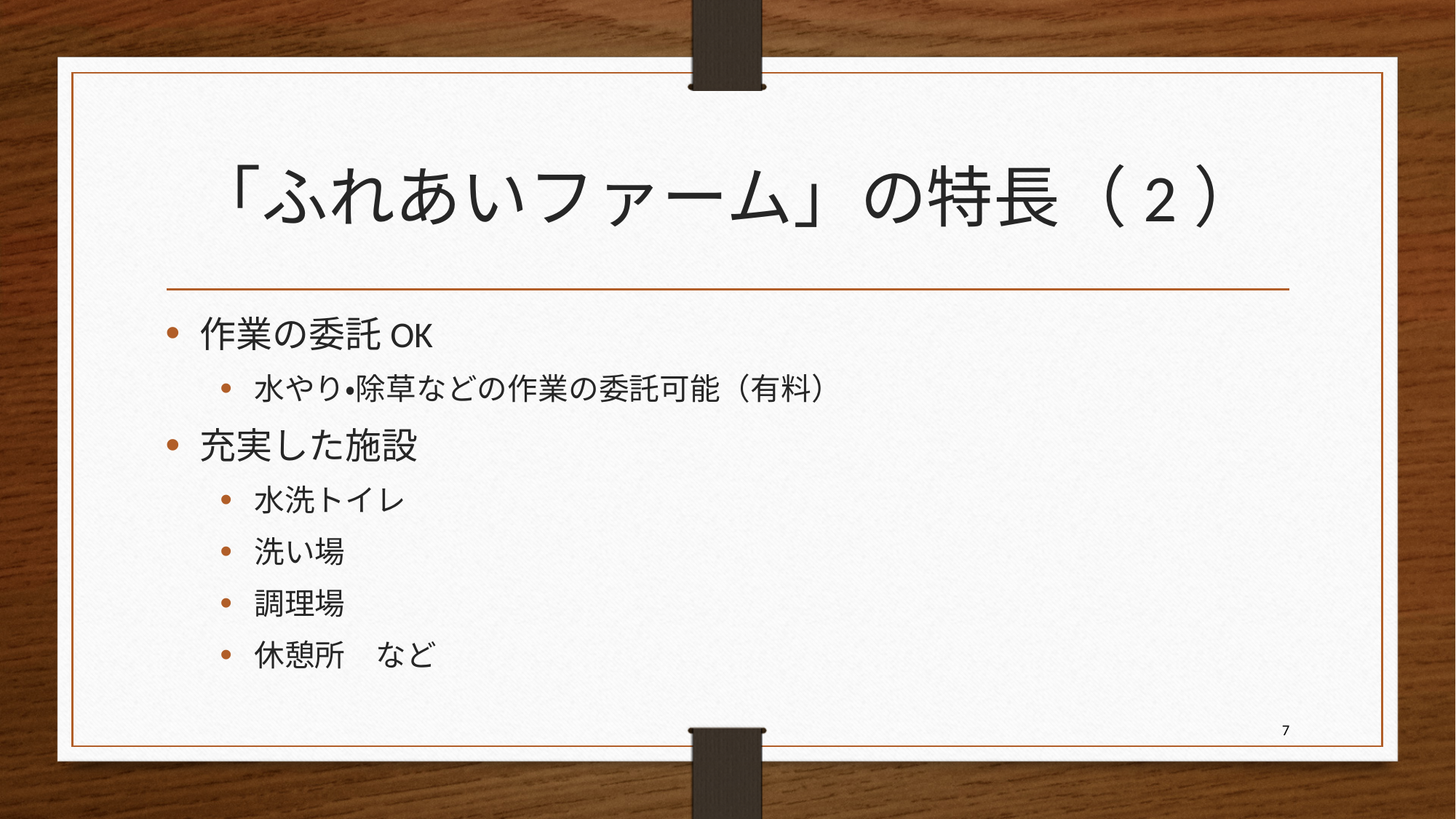

# 「ふれあいファーム」の特長（2）
作業の委託OK
水やり・除草などの作業の委託可能（有料）
充実した施設
水洗トイレ
洗い場
調理場
休憩所　など
7